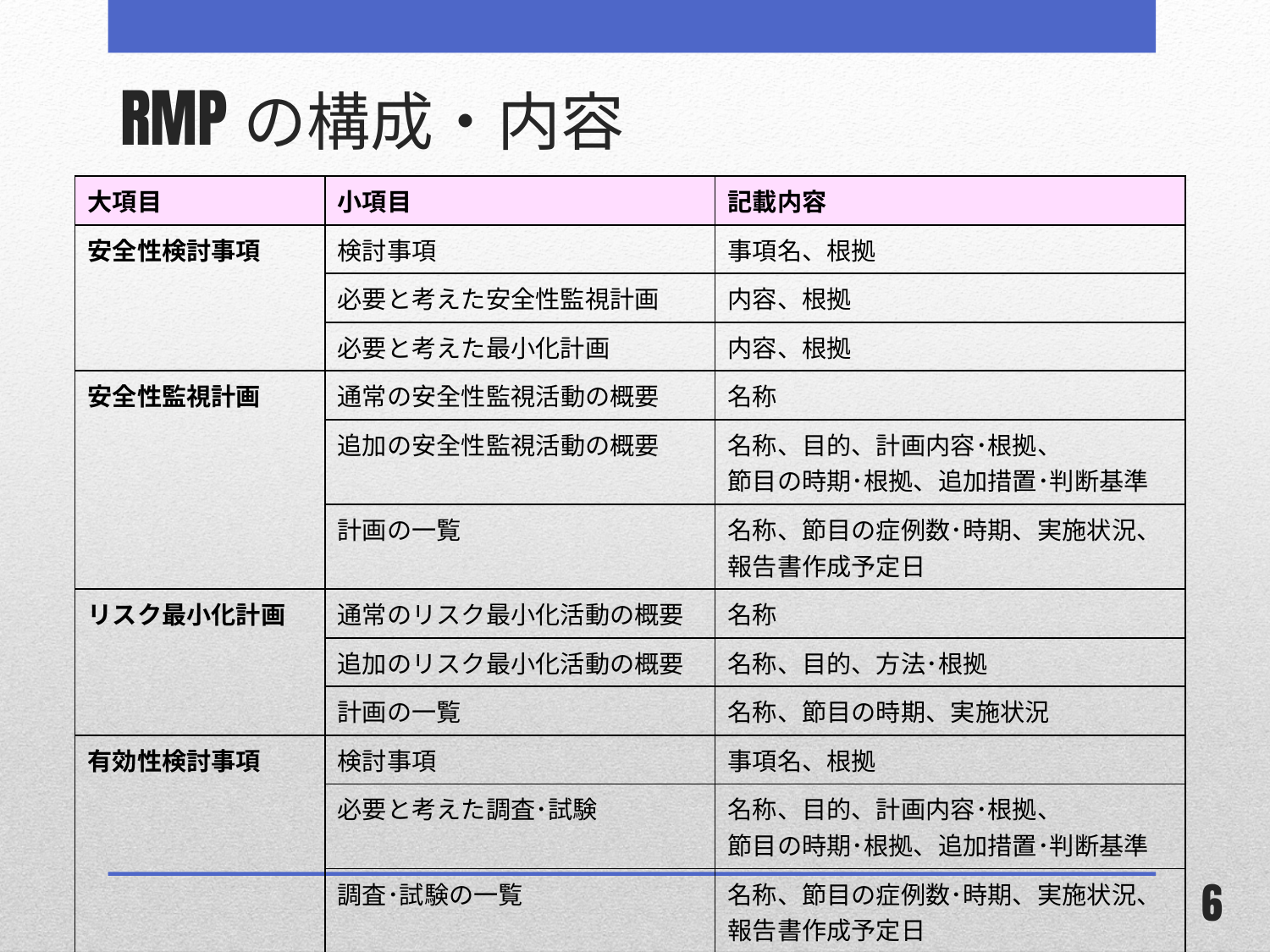

RMPの構成・内容
| 大項目 | 小項目 | 記載内容 |
| --- | --- | --- |
| 安全性検討事項 | 検討事項 | 事項名、根拠 |
|  | 必要と考えた安全性監視計画 | 内容、根拠 |
|  | 必要と考えた最小化計画 | 内容、根拠 |
| 安全性監視計画 | 通常の安全性監視活動の概要 | 名称 |
|  | 追加の安全性監視活動の概要 | 名称、目的、計画内容･根拠、 節目の時期･根拠、追加措置･判断基準 |
|  | 計画の一覧 | 名称、節目の症例数･時期、実施状況、 報告書作成予定日 |
| リスク最小化計画 | 通常のリスク最小化活動の概要 | 名称 |
|  | 追加のリスク最小化活動の概要 | 名称、目的、方法･根拠 |
|  | 計画の一覧 | 名称、節目の時期、実施状況 |
| 有効性検討事項 | 検討事項 | 事項名、根拠 |
|  | 必要と考えた調査･試験 | 名称、目的、計画内容･根拠、 節目の時期･根拠、追加措置･判断基準 |
|  | 調査･試験の一覧 | 名称、節目の症例数･時期、実施状況、 報告書作成予定日 |
6